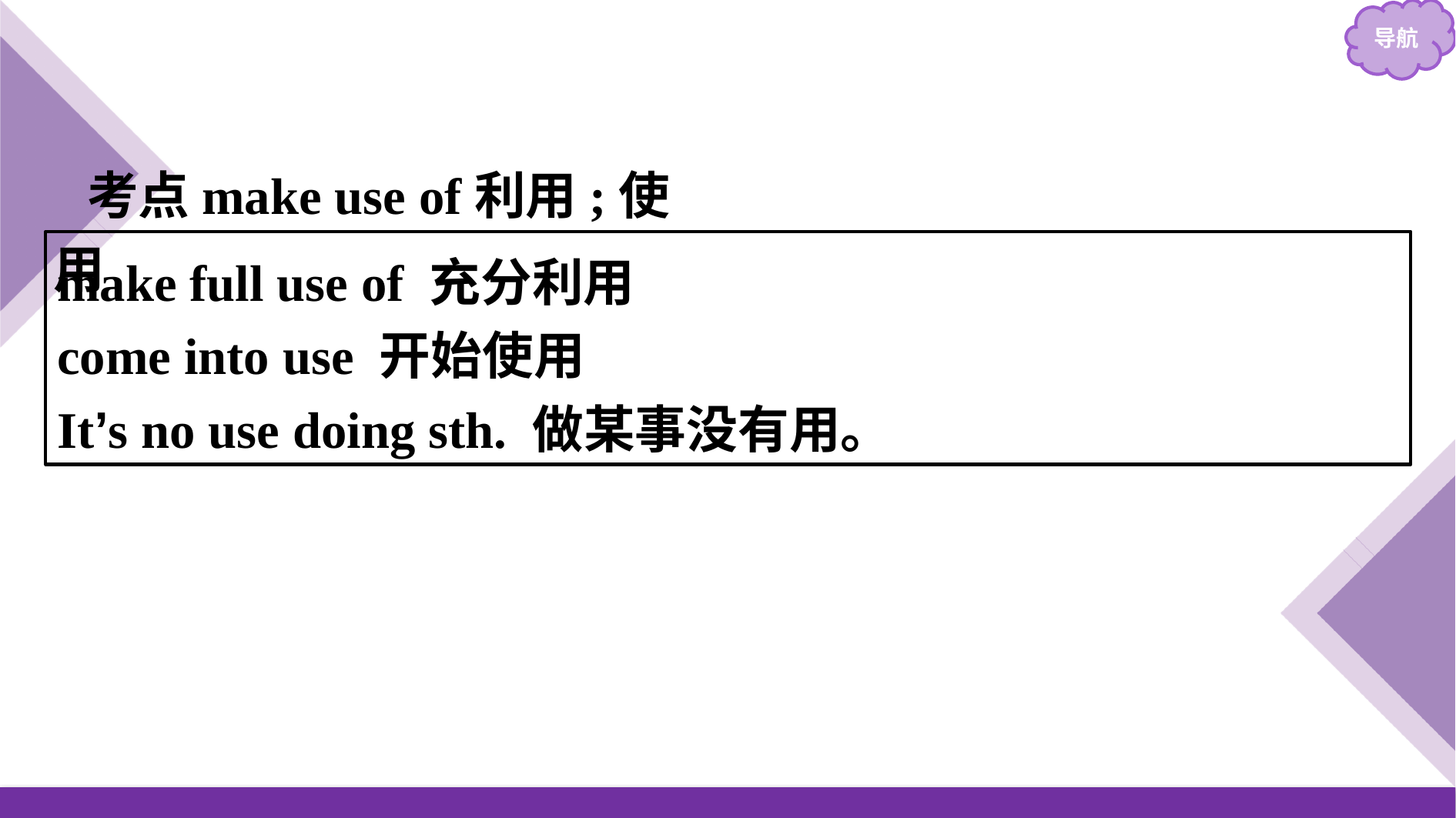

考点make use of利用;使用
make full use of 充分利用
come into use 开始使用
It’s no use doing sth. 做某事没有用。